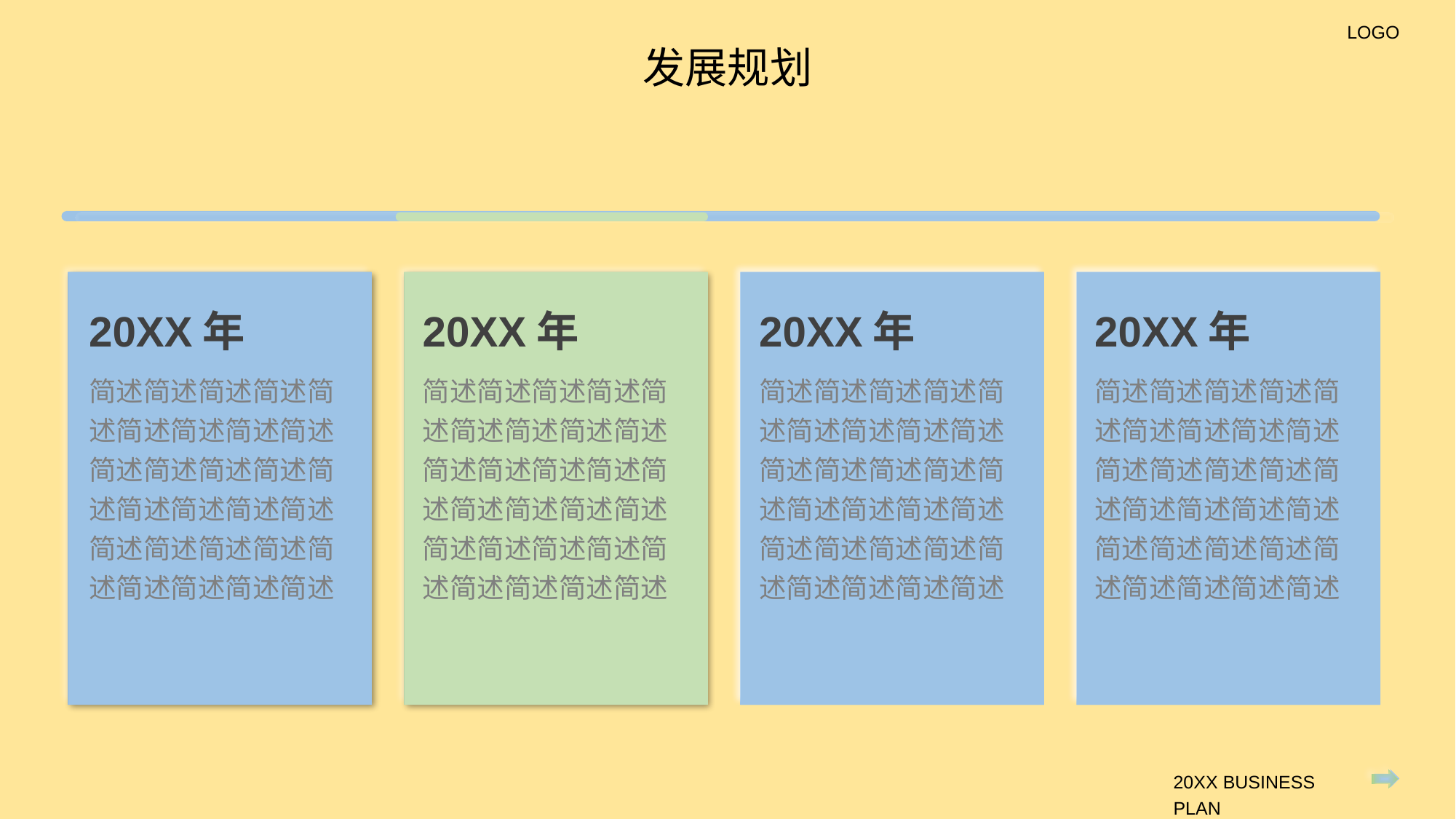

发展规划

20XX年
20XX年
20XX年
20XX年
简述简述简述简述简述简述简述简述简述简述简述简述简述简述简述简述简述简述
简述简述简述简述简述简述简述简述简述

简述简述简述简述简述简述简述简述简述简述简述简述简述简述简述简述简述简述
简述简述简述简述简述简述简述简述简述

简述简述简述简述简述简述简述简述简述简述简述简述简述简述简述简述简述简述
简述简述简述简述简述简述简述简述简述

简述简述简述简述简述简述简述简述简述简述简述简述简述简述简述简述简述简述
简述简述简述简述简述简述简述简述简述